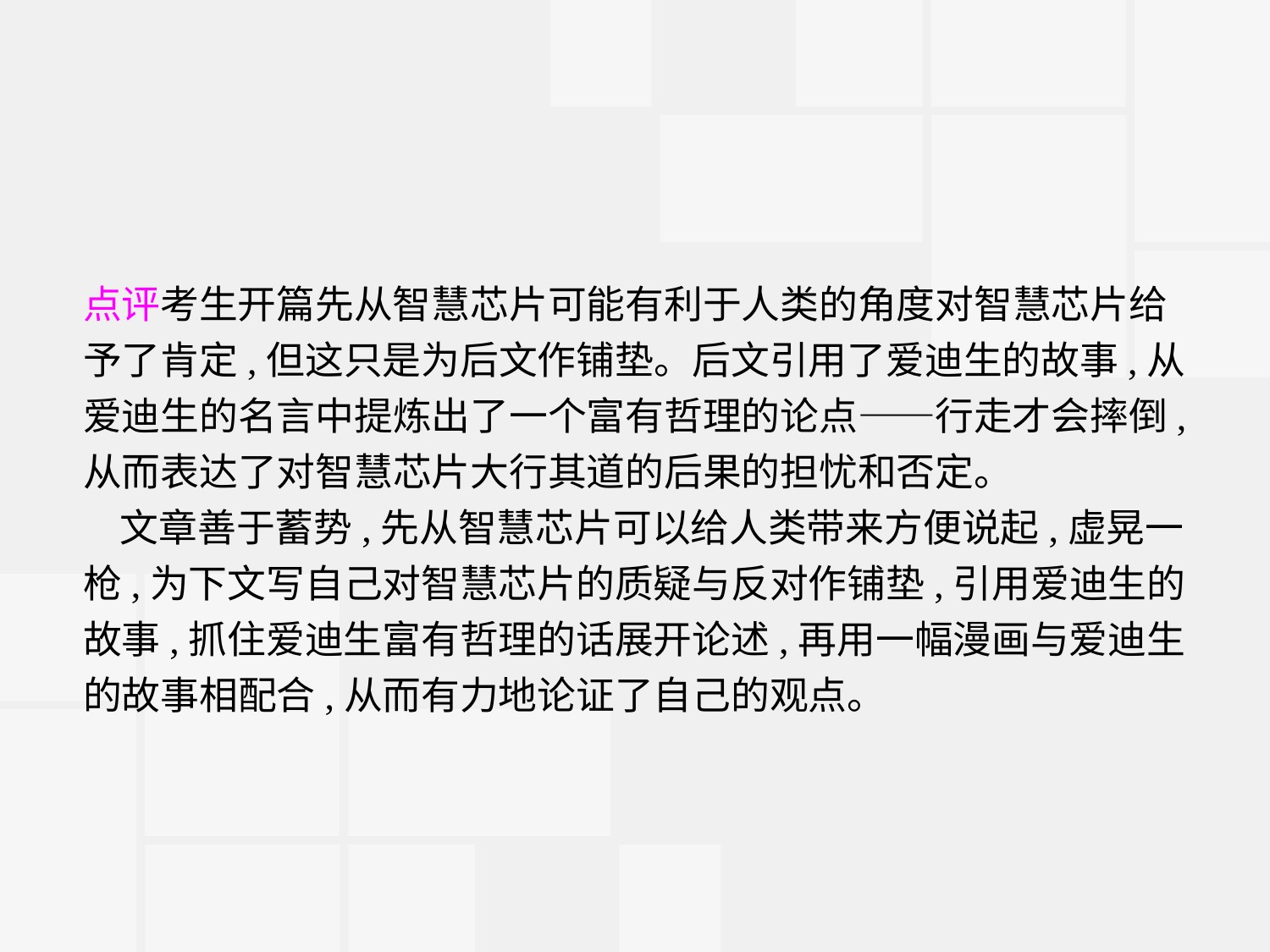

点评考生开篇先从智慧芯片可能有利于人类的角度对智慧芯片给予了肯定,但这只是为后文作铺垫。后文引用了爱迪生的故事,从爱迪生的名言中提炼出了一个富有哲理的论点——行走才会摔倒,从而表达了对智慧芯片大行其道的后果的担忧和否定。
文章善于蓄势,先从智慧芯片可以给人类带来方便说起,虚晃一枪,为下文写自己对智慧芯片的质疑与反对作铺垫,引用爱迪生的故事,抓住爱迪生富有哲理的话展开论述,再用一幅漫画与爱迪生的故事相配合,从而有力地论证了自己的观点。